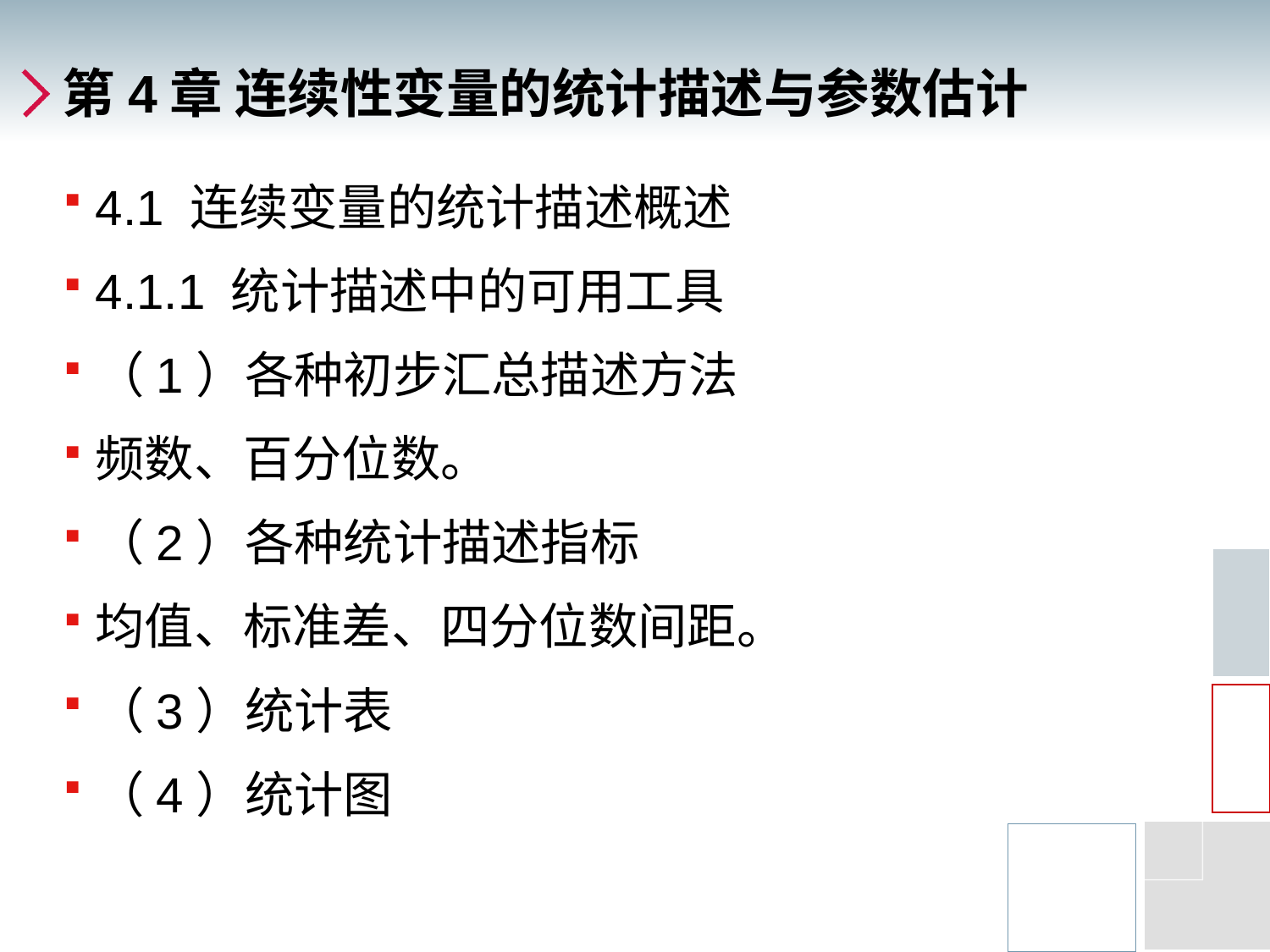

# 第4章 连续性变量的统计描述与参数估计
4.1 连续变量的统计描述概述
4.1.1 统计描述中的可用工具
（1）各种初步汇总描述方法
频数、百分位数。
（2）各种统计描述指标
均值、标准差、四分位数间距。
（3）统计表
（4）统计图